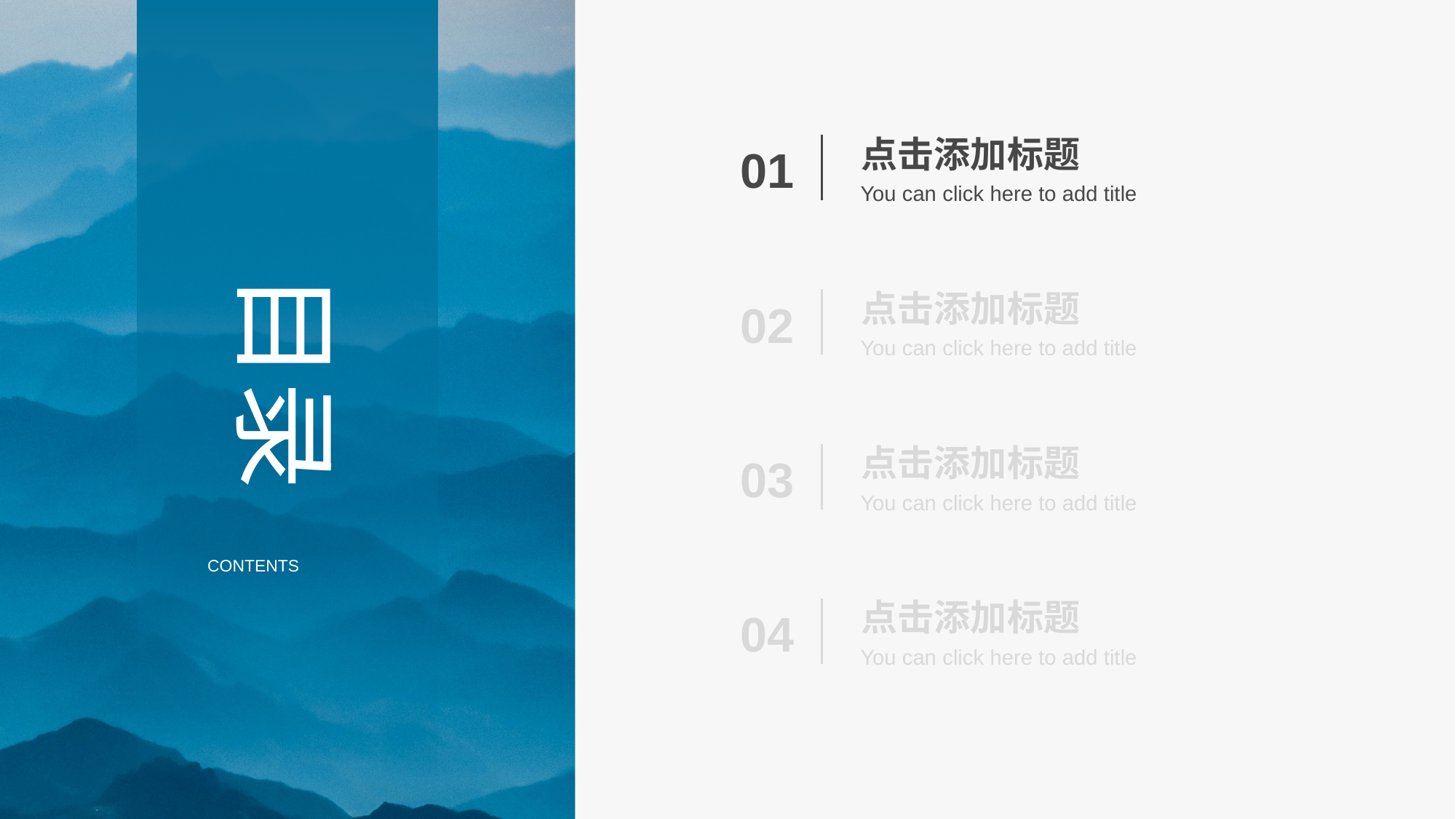

点击添加标题
01
You can click here to add title
目录
点击添加标题
02
You can click here to add title
点击添加标题
03
You can click here to add title
CONTENTS
点击添加标题
04
You can click here to add title